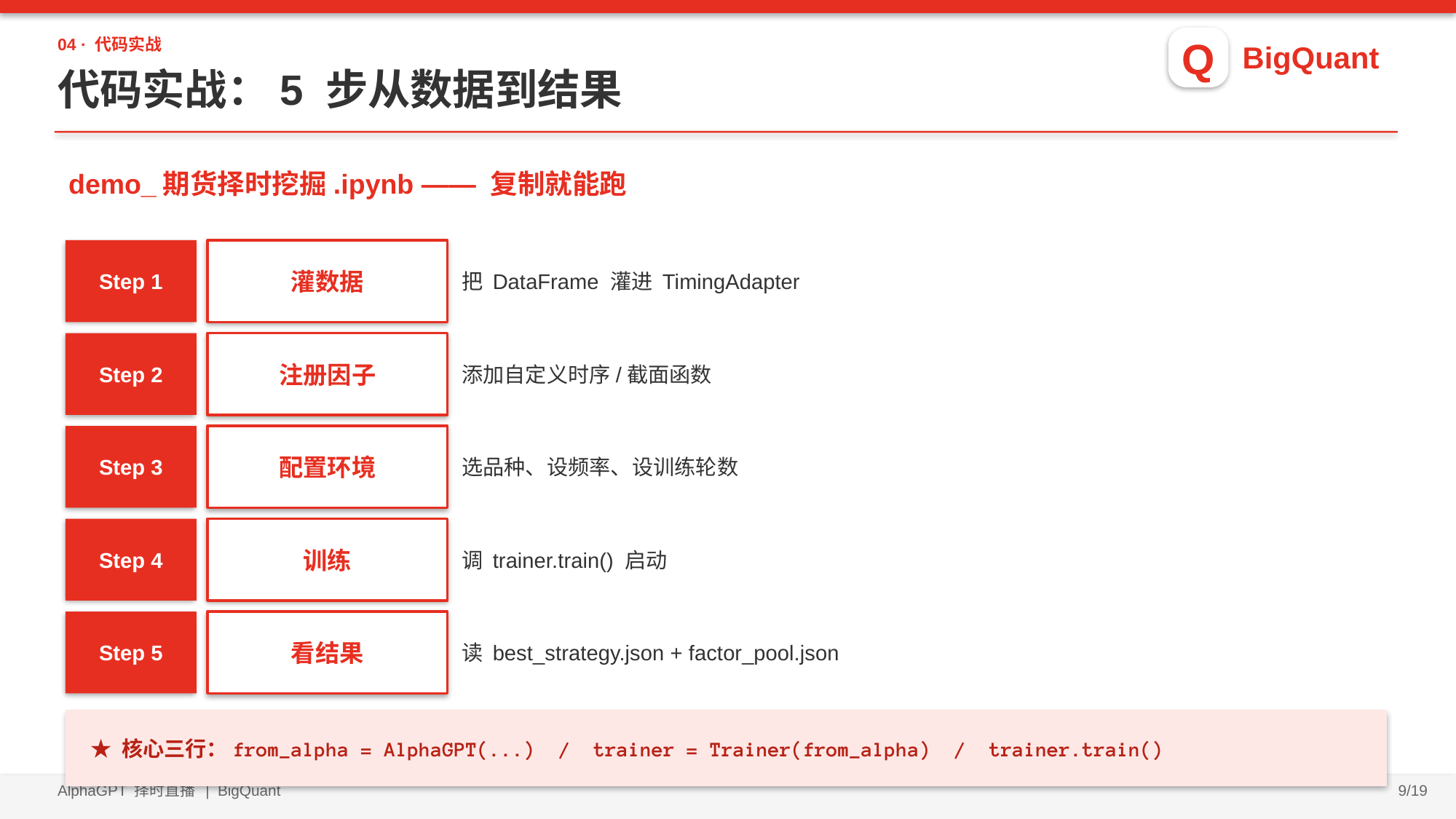

Q
BigQuant
04 · 代码实战
代码实战：5 步从数据到结果

demo_期货择时挖掘.ipynb —— 复制就能跑

Step 1

灌数据
把 DataFrame 灌进 TimingAdapter

Step 2

注册因子
添加自定义时序/截面函数

Step 3

配置环境
选品种、设频率、设训练轮数

Step 4

训练
调 trainer.train() 启动

Step 5

看结果
读 best_strategy.json + factor_pool.json

★ 核心三行：from_alpha = AlphaGPT(...)  /  trainer = Trainer(from_alpha)  /  trainer.train()

AlphaGPT 择时直播  |  BigQuant
9/19